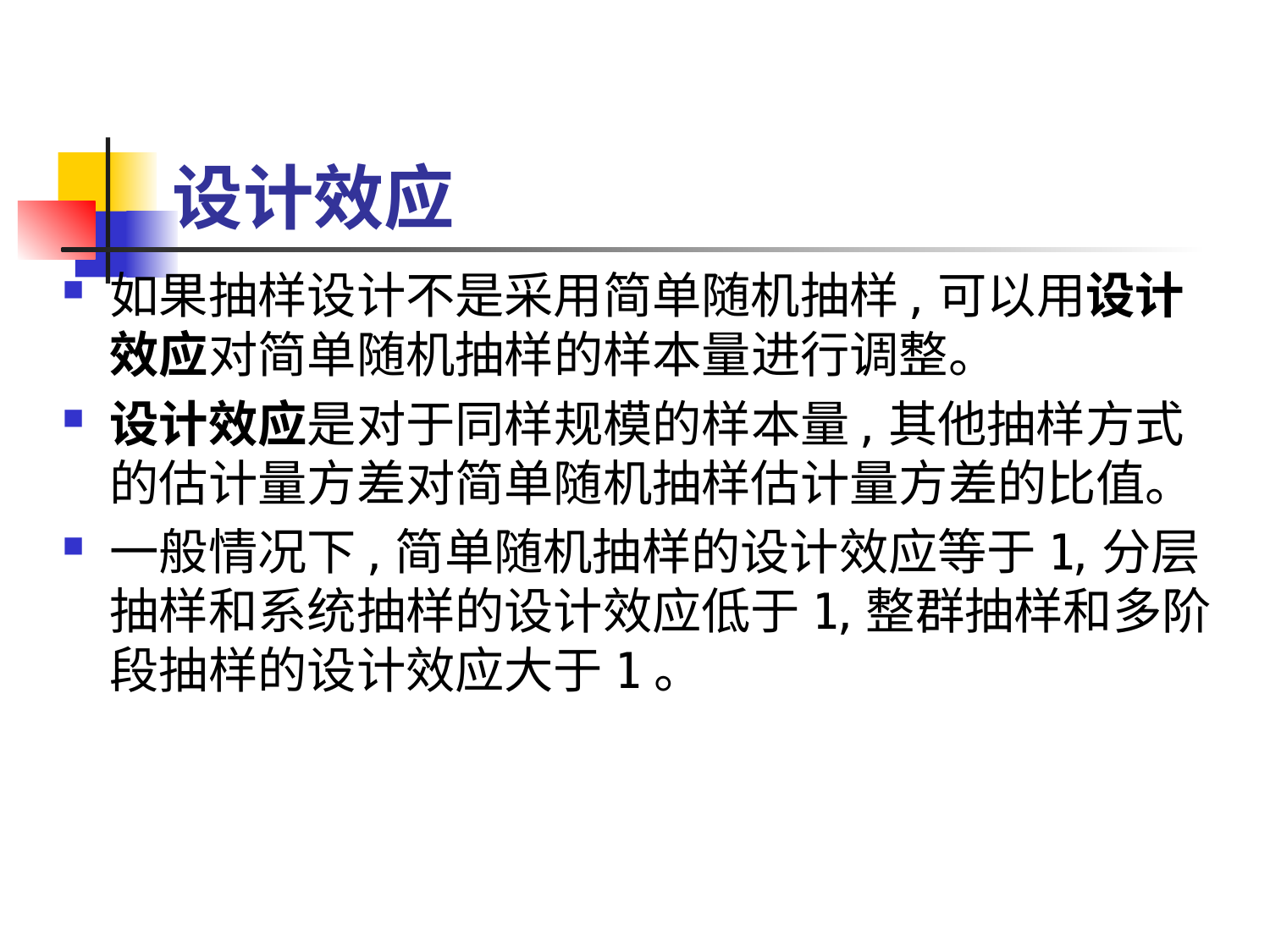

# 设计效应
如果抽样设计不是采用简单随机抽样,可以用设计效应对简单随机抽样的样本量进行调整。
设计效应是对于同样规模的样本量,其他抽样方式的估计量方差对简单随机抽样估计量方差的比值。
一般情况下,简单随机抽样的设计效应等于1,分层抽样和系统抽样的设计效应低于1,整群抽样和多阶段抽样的设计效应大于1。